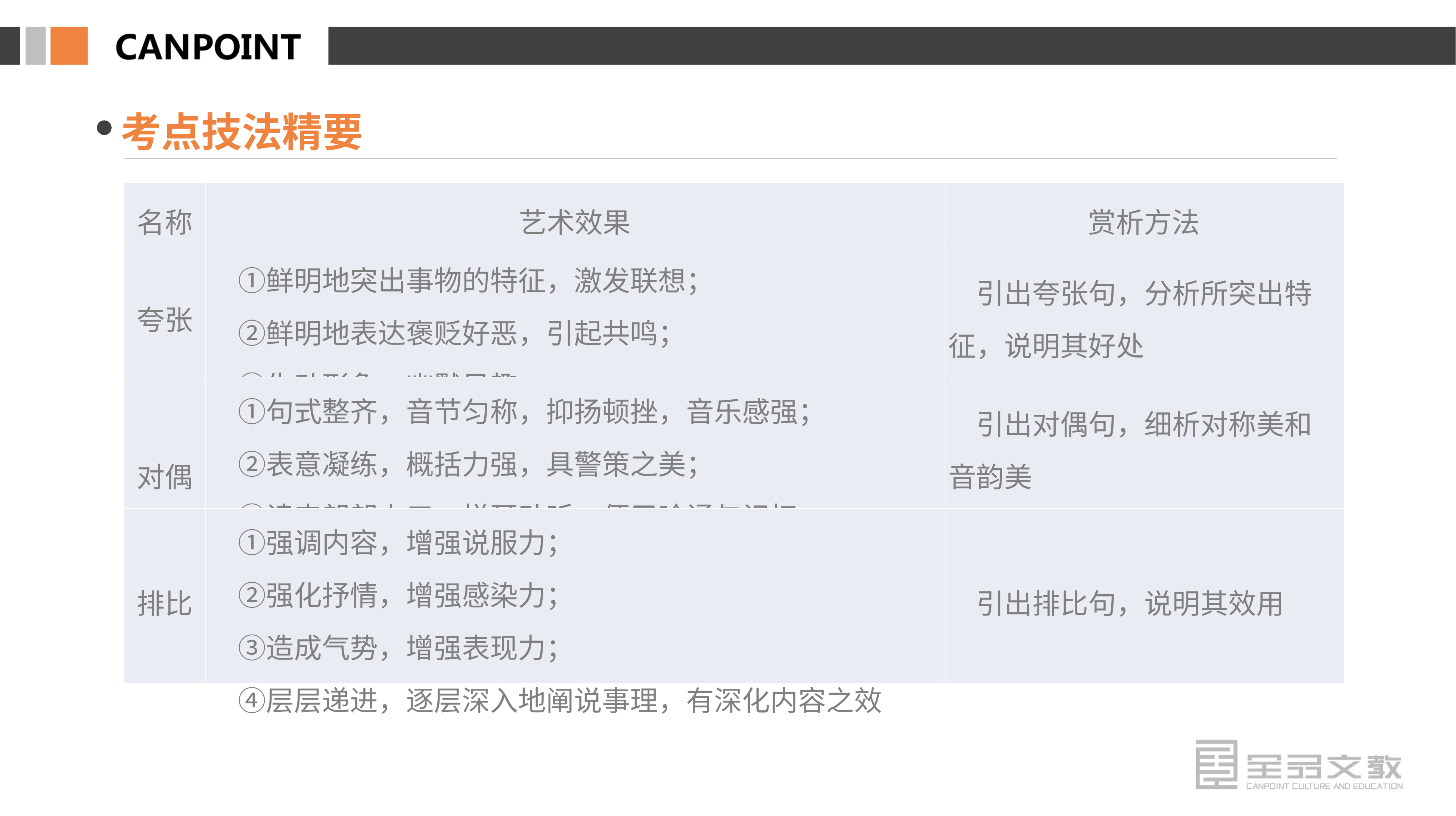

考点技法精要

| 名称 | 艺术效果 | 赏析方法 |
| --- | --- | --- |
| 夸张 | ①鲜明地突出事物的特征，激发联想； 　②鲜明地表达褒贬好恶，引起共鸣； 　③生动形象，幽默风趣 | 引出夸张句，分析所突出特征，说明其好处 |
| 对偶 | ①句式整齐，音节匀称，抑扬顿挫，音乐感强； 　②表意凝练，概括力强，具警策之美； 　③读来朗朗上口，悦耳动听，便于吟诵与记忆 | 引出对偶句，细析对称美和音韵美 |
| 排比 | ①强调内容，增强说服力； 　②强化抒情，增强感染力； 　③造成气势，增强表现力； 　④层层递进，逐层深入地阐说事理，有深化内容之效 | 引出排比句，说明其效用 |